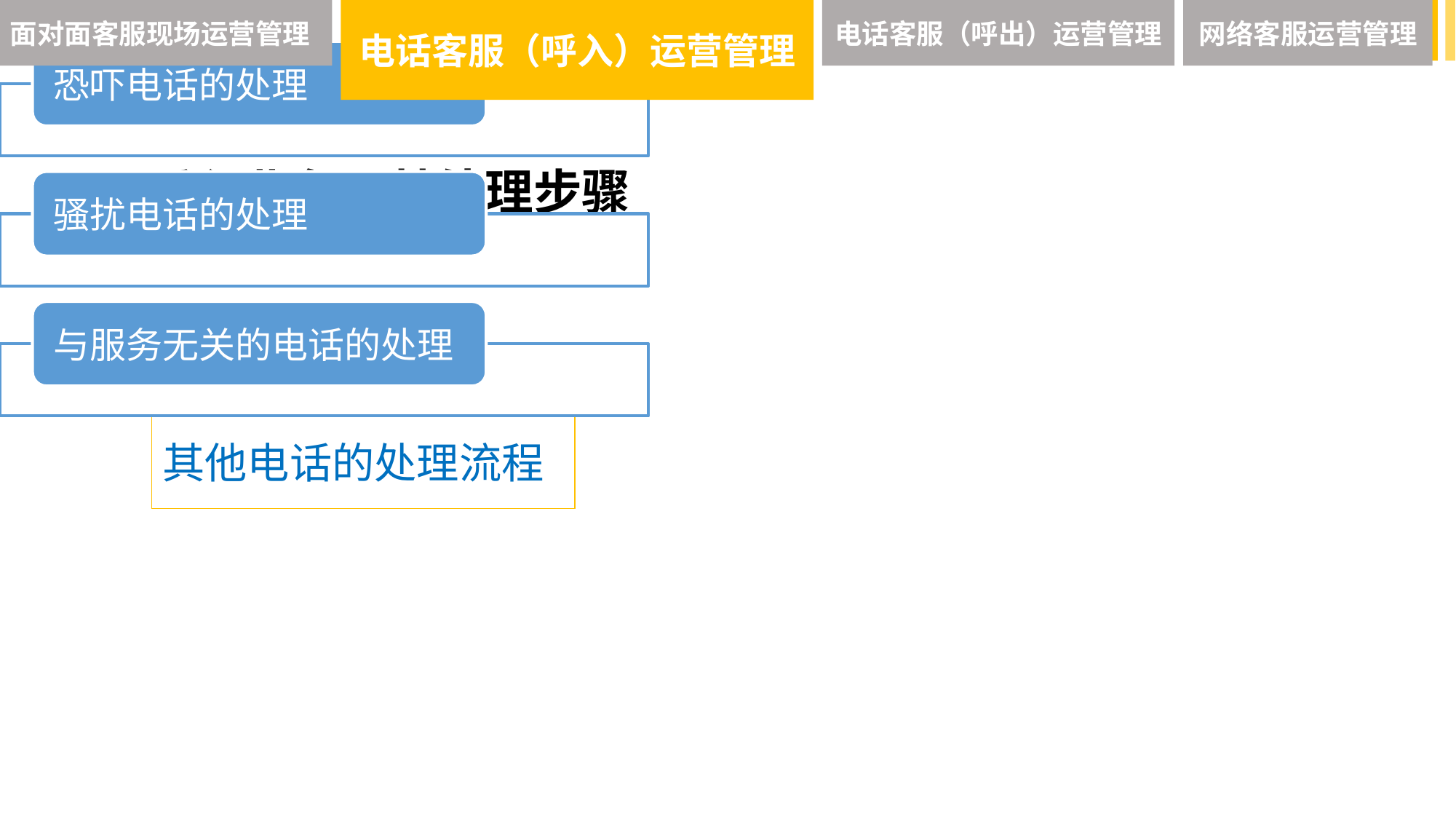

面对面客服现场运营管理
电话客服（呼入）运营管理
电话客服（呼出）运营管理
网络客服运营管理

呼入业务及其处理步骤

恐吓电话的处理

骚扰电话的处理

与服务无关的电话的处理
其他电话的处理流程